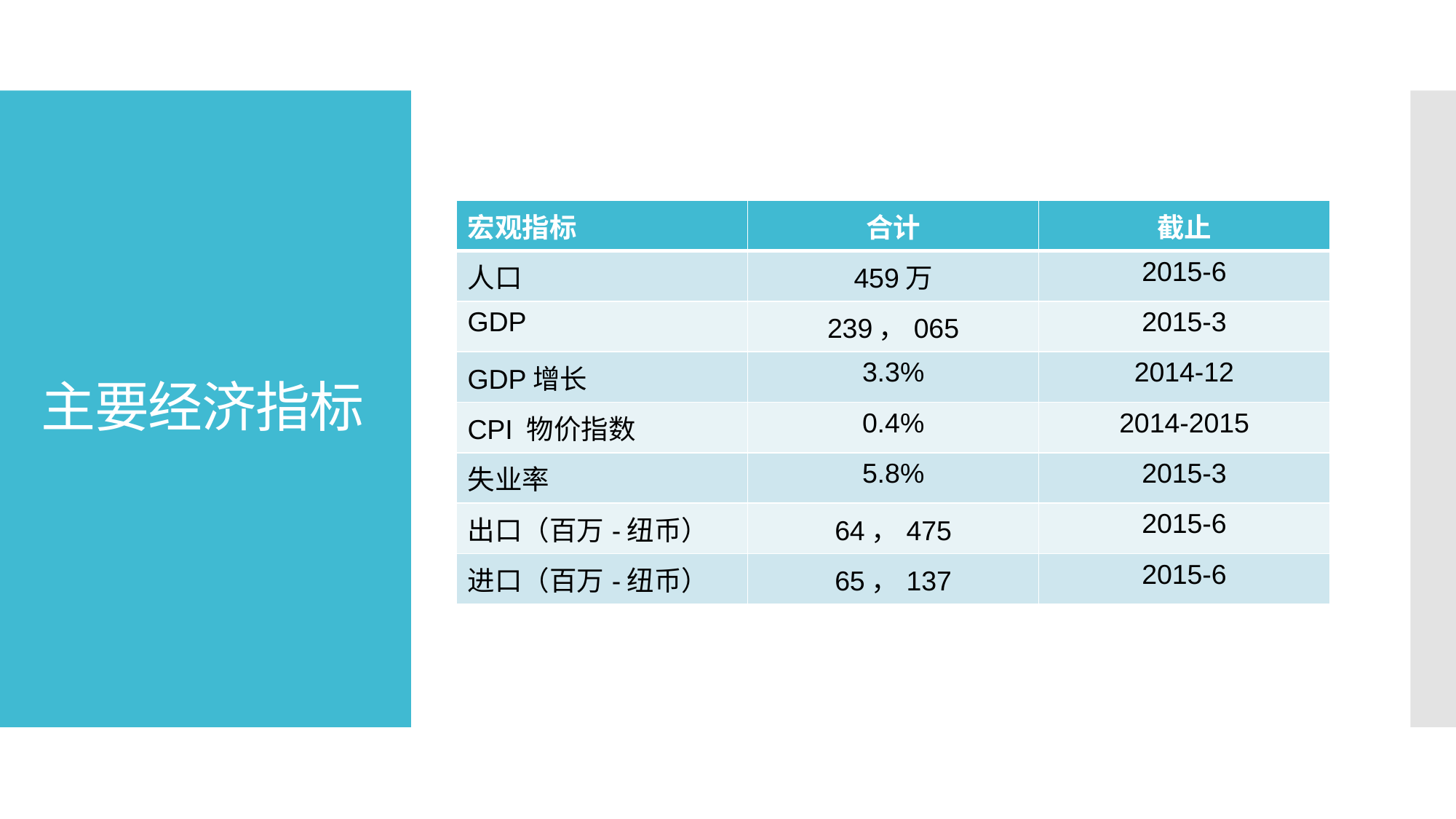

# 主要经济指标
| 宏观指标 | 合计 | 截止 |
| --- | --- | --- |
| 人口 | 459万 | 2015-6 |
| GDP | 239，065 | 2015-3 |
| GDP增长 | 3.3% | 2014-12 |
| CPI 物价指数 | 0.4% | 2014-2015 |
| 失业率 | 5.8% | 2015-3 |
| 出口（百万-纽币） | 64，475 | 2015-6 |
| 进口（百万-纽币） | 65，137 | 2015-6 |